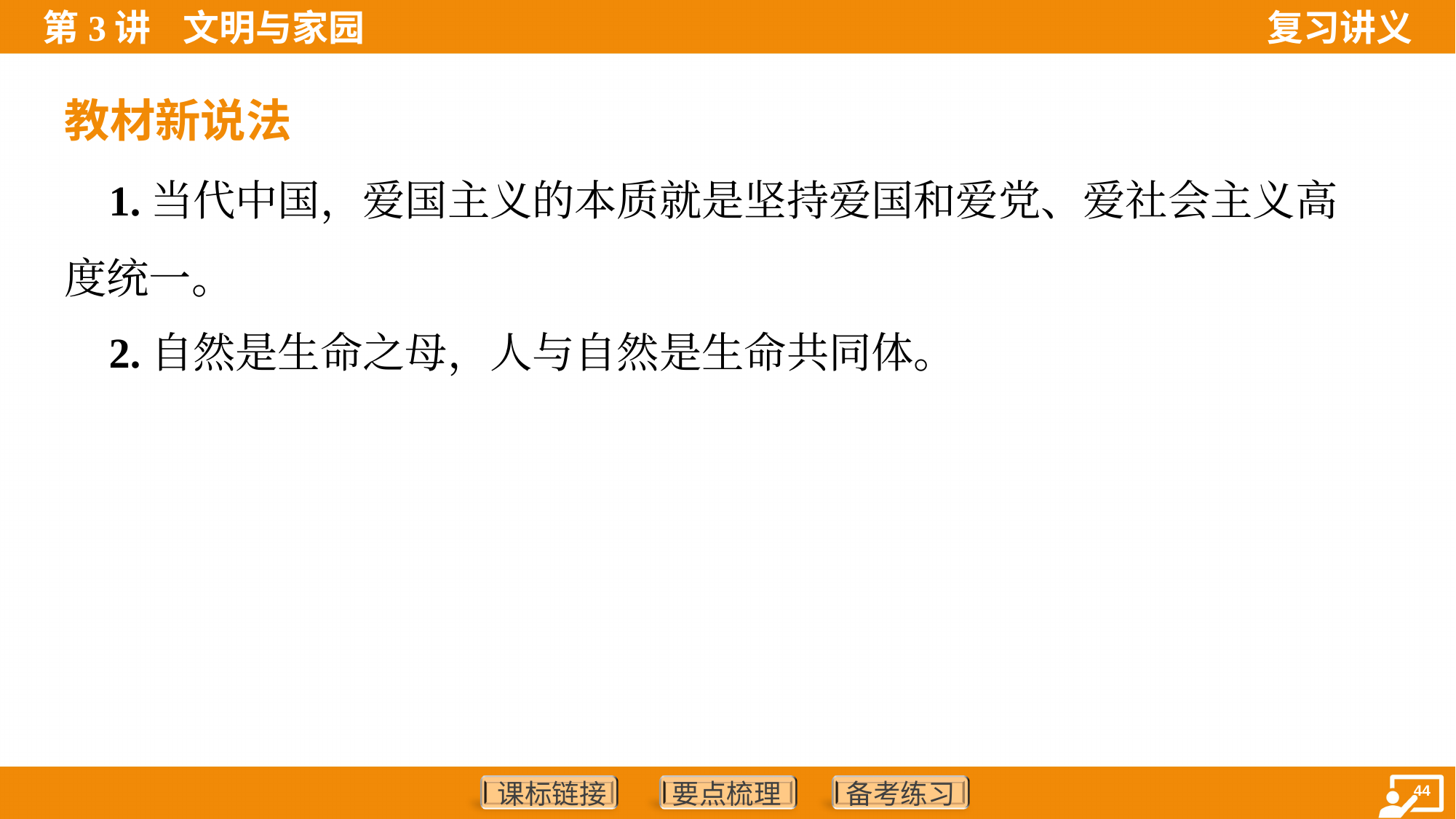

教材新说法
    1.当代中国，爱国主义的本质就是坚持爱国和爱党、爱社会主义高
度统一。
    2.自然是生命之母，人与自然是生命共同体。